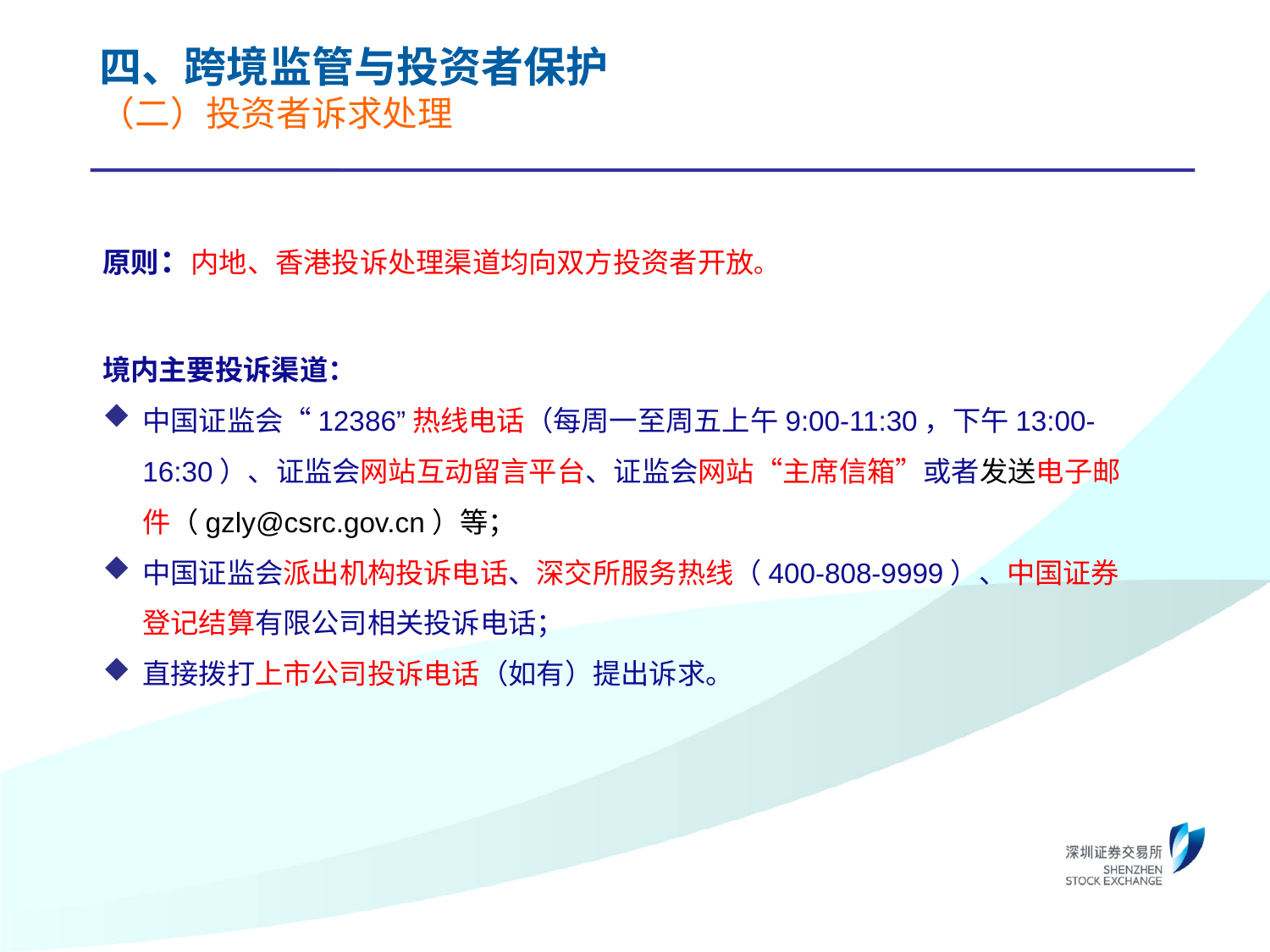

四、跨境监管与投资者保护
（二）投资者诉求处理

原则：内地、香港投诉处理渠道均向双方投资者开放。
境内主要投诉渠道：
中国证监会“12386”热线电话（每周一至周五上午9:00-11:30，下午13:00-16:30）、证监会网站互动留言平台、证监会网站“主席信箱”或者发送电子邮件（gzly@csrc.gov.cn）等；
中国证监会派出机构投诉电话、深交所服务热线（400-808-9999）、中国证券登记结算有限公司相关投诉电话；
直接拨打上市公司投诉电话（如有）提出诉求。